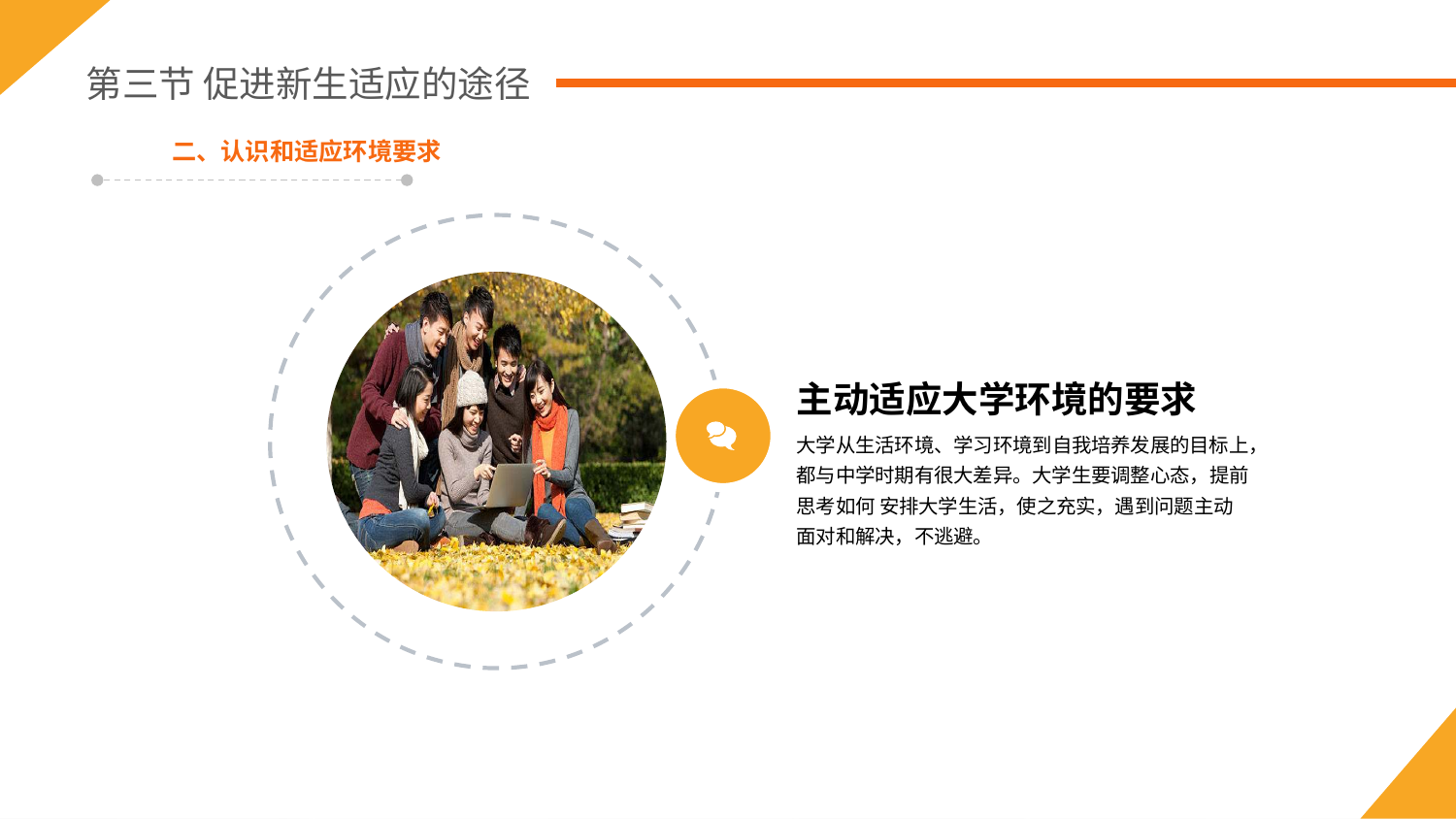

第三节 促进新生适应的途径
二、认识和适应环境要求

主动适应大学环境的要求
大学从生活环境、学习环境到自我培养发展的目标上，都与中学时期有很大差异。大学生要调整心态，提前思考如何 安排大学生活，使之充实，遇到问题主动面对和解决，不逃避。